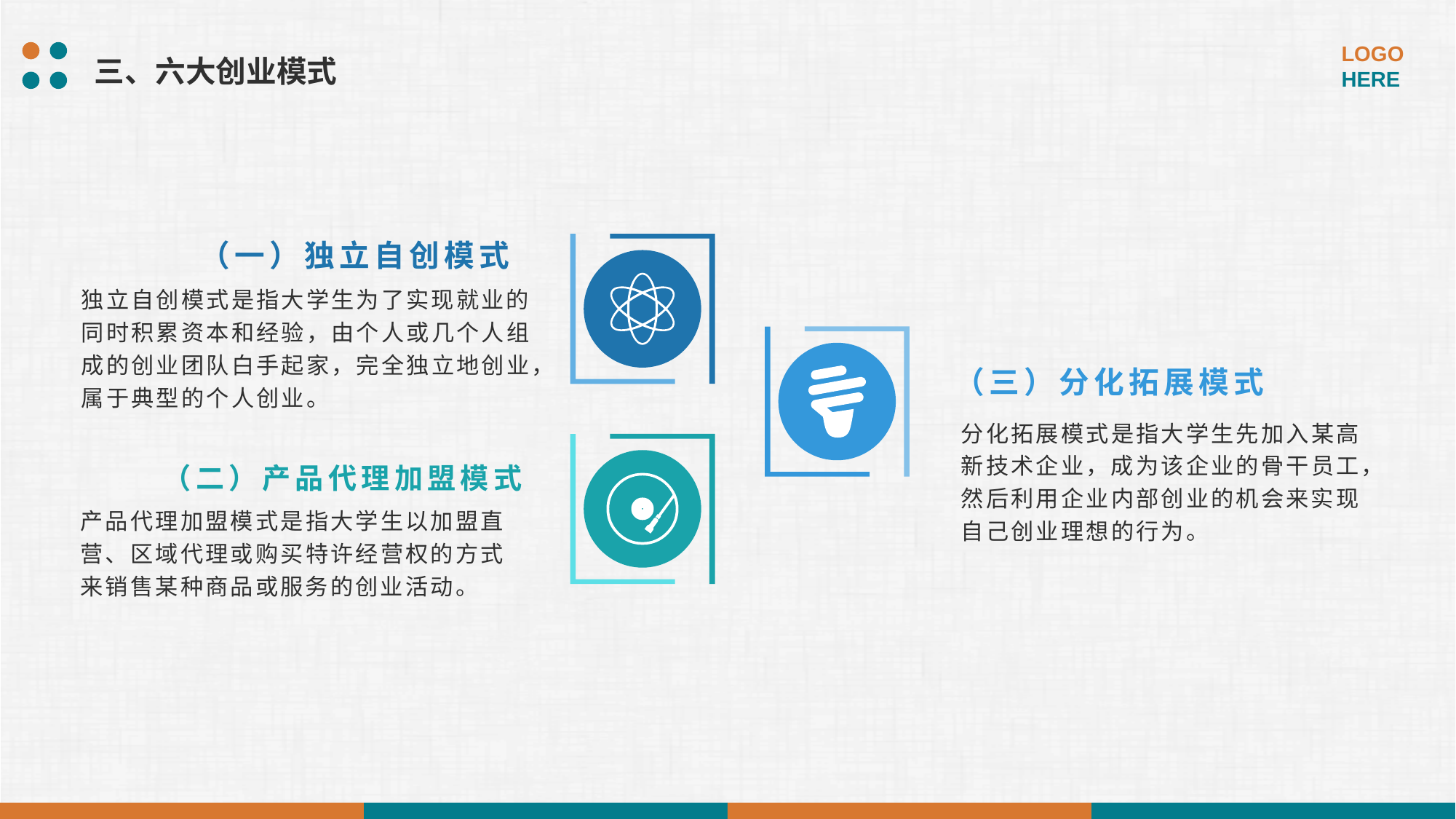

三、六大创业模式
（一）独立自创模式

独立自创模式是指大学生为了实现就业的同时积累资本和经验，由个人或几个人组成的创业团队白手起家，完全独立地创业，属于典型的个人创业。

（三）分化拓展模式

分化拓展模式是指大学生先加入某高新技术企业，成为该企业的骨干员工，然后利用企业内部创业的机会来实现自己创业理想的行为。

（二）产品代理加盟模式

产品代理加盟模式是指大学生以加盟直营、区域代理或购买特许经营权的方式来销售某种商品或服务的创业活动。